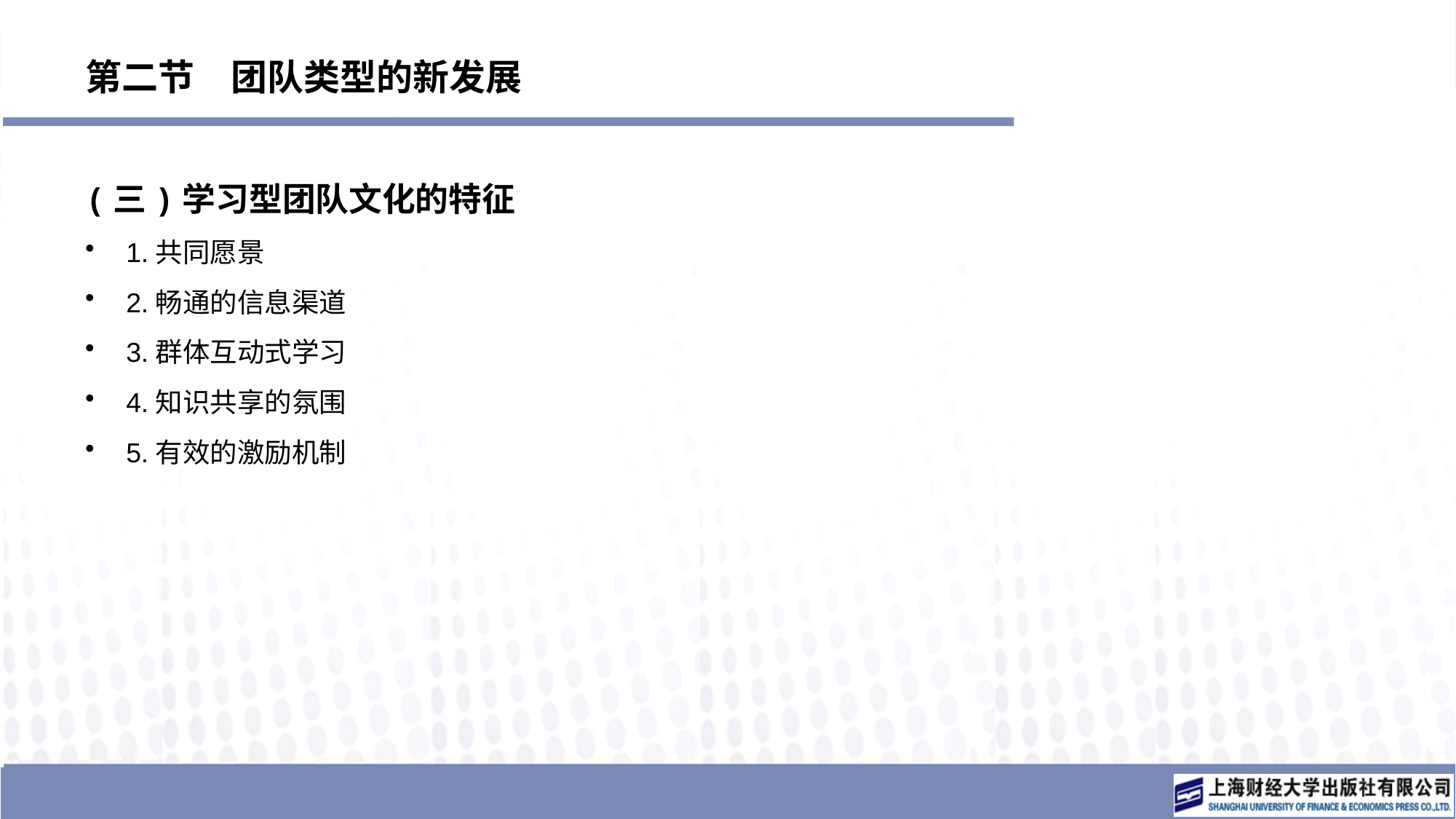

# 第二节　团队类型的新发展
(三)学习型团队文化的特征
1.共同愿景
2.畅通的信息渠道
3.群体互动式学习
4.知识共享的氛围
5.有效的激励机制